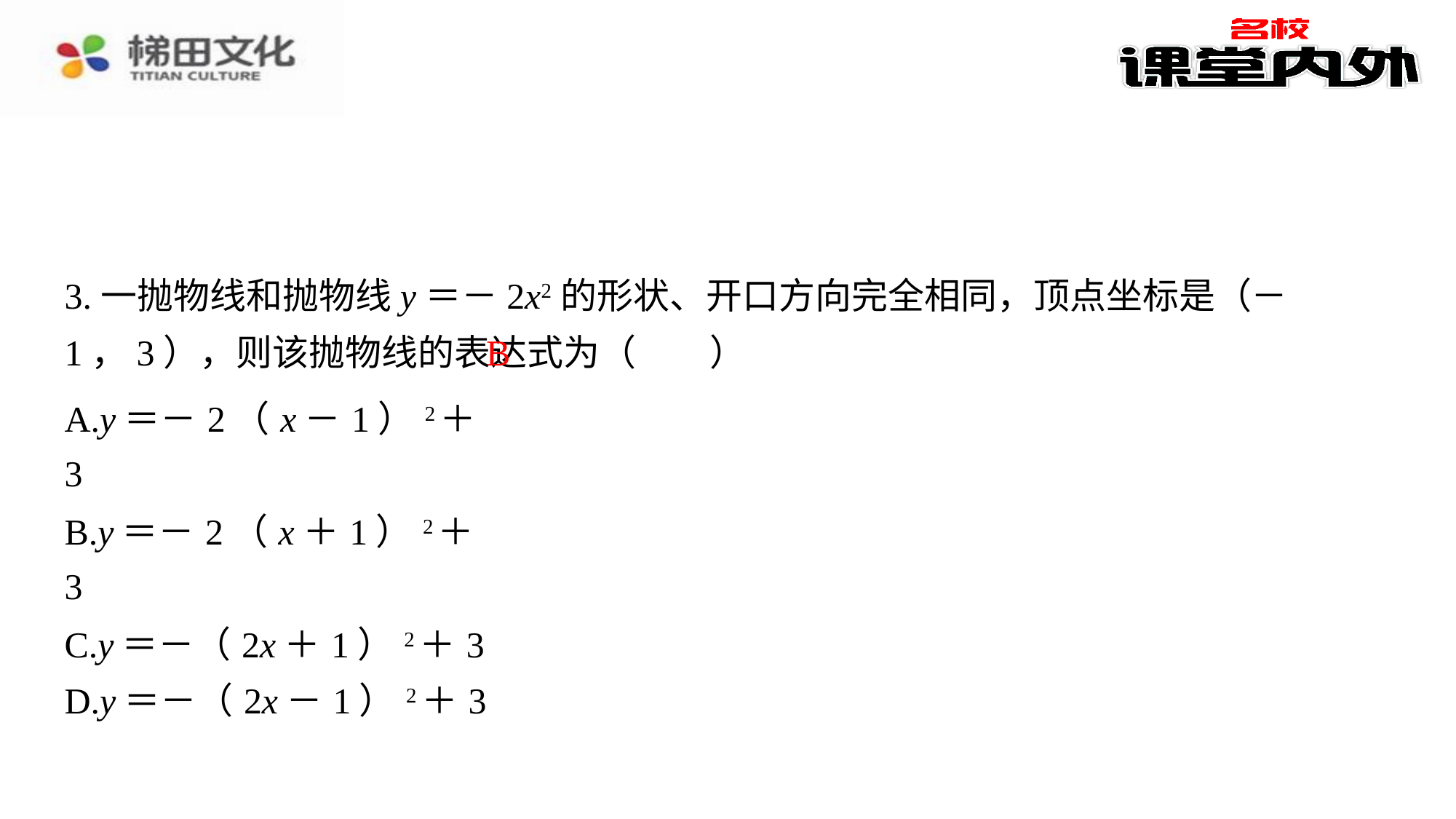

3.一抛物线和抛物线y＝－2x2的形状、开口方向完全相同，顶点坐标是（－1，3），则该抛物线的表达式为（　B　）
B
| A.y＝－2（x－1）2＋3 |
| --- |
| B.y＝－2（x＋1）2＋3 |
| C.y＝－（2x＋1）2＋3 |
| D.y＝－（2x－1）2＋3 |